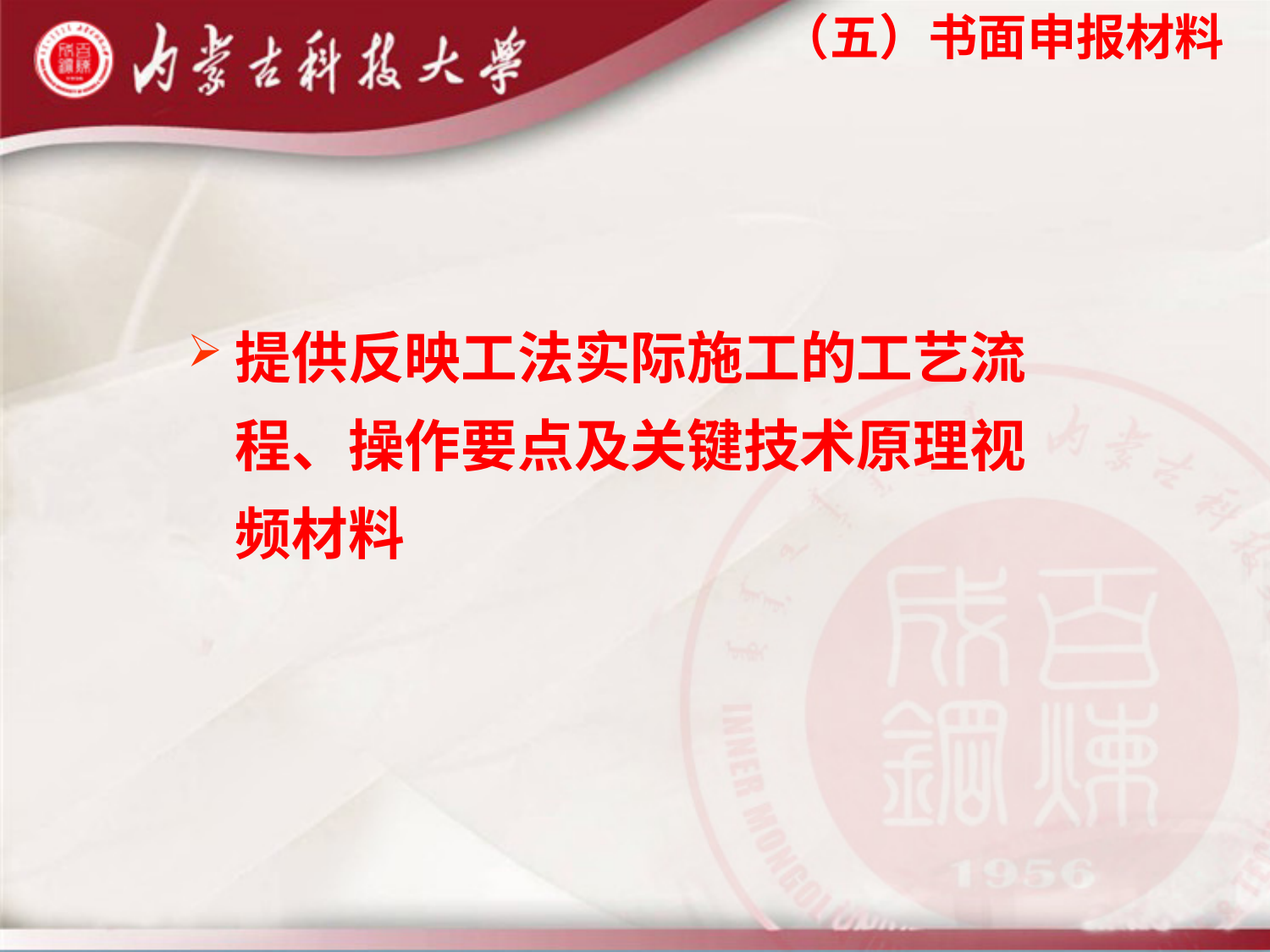

（五）书面申报材料
提供反映工法实际施工的工艺流程、操作要点及关键技术原理视频材料